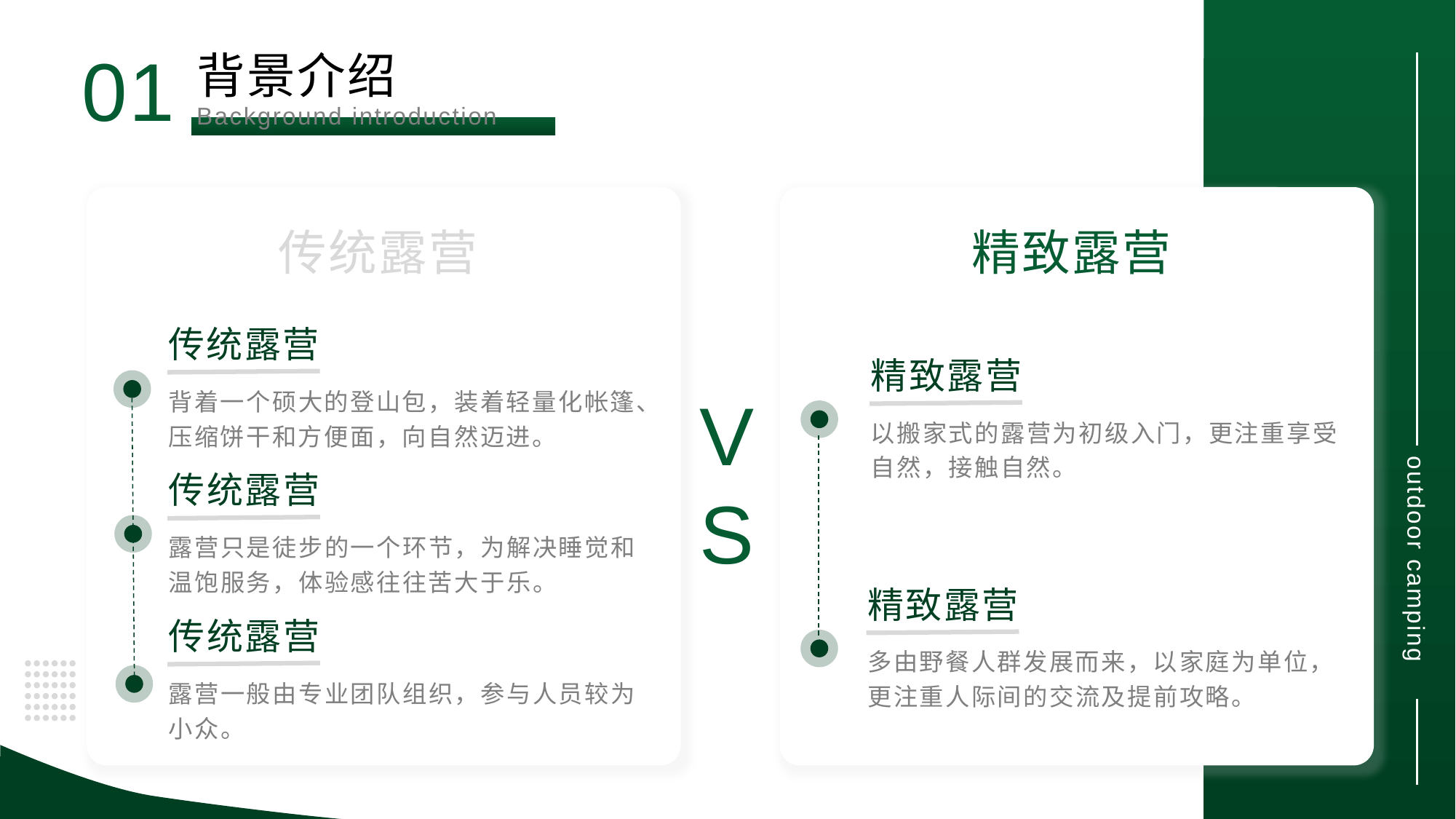

01
背景介绍
Background introduction

传统露营
精致露营
传统露营
精致露营

背着一个硕大的登山包，装着轻量化帐篷、压缩饼干和方便面，向自然迈进。
V
S

以搬家式的露营为初级入门，更注重享受自然，接触自然。
传统露营

露营只是徒步的一个环节，为解决睡觉和温饱服务，体验感往往苦大于乐。
outdoor camping
精致露营
传统露营

多由野餐人群发展而来，以家庭为单位，更注重人际间的交流及提前攻略。

露营一般由专业团队组织，参与人员较为小众。